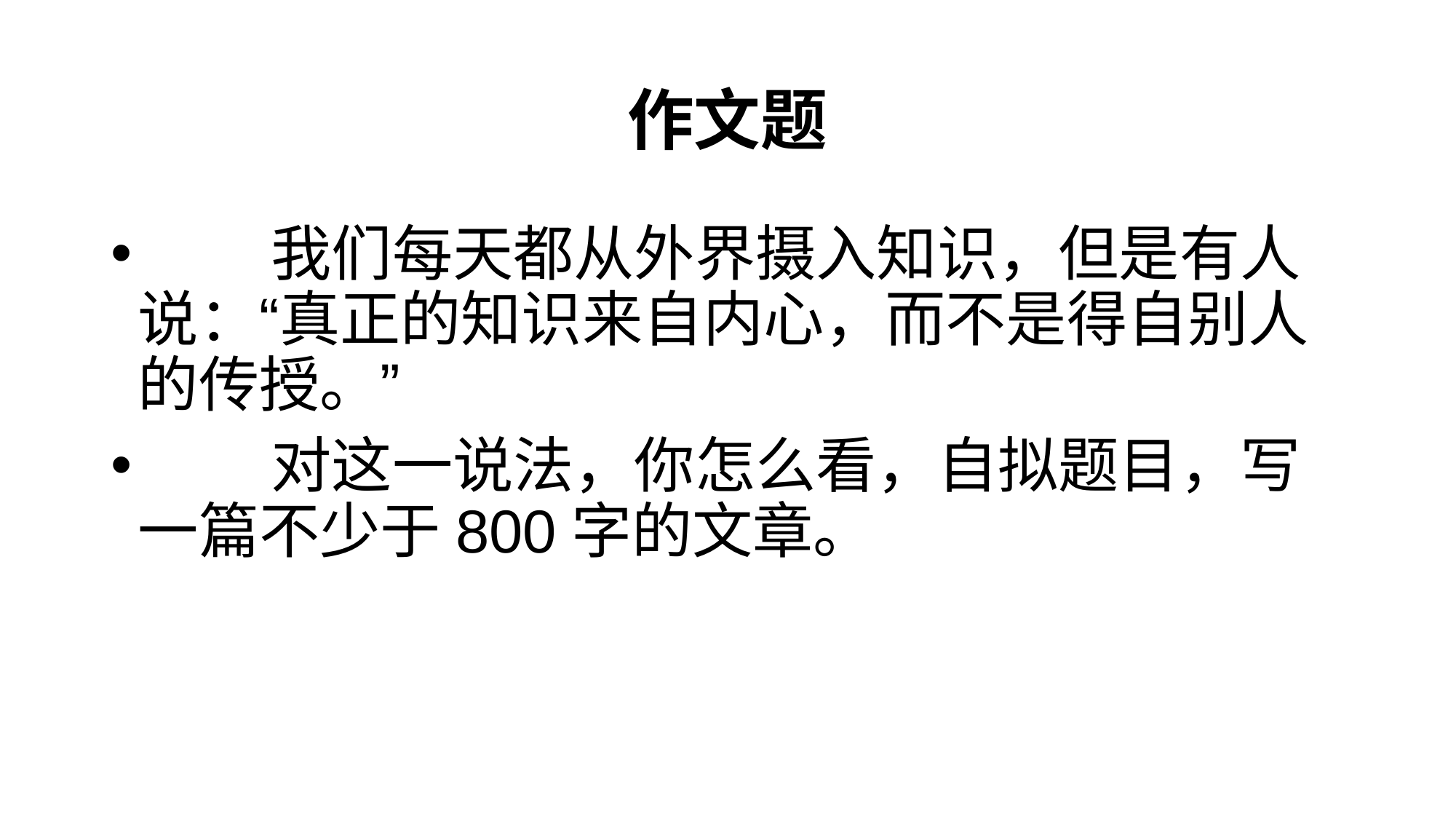

# 作文题
       我们每天都从外界摄入知识，但是有人说：“真正的知识来自内心，而不是得自别人的传授。”
       对这一说法，你怎么看，自拟题目，写一篇不少于800字的文章。